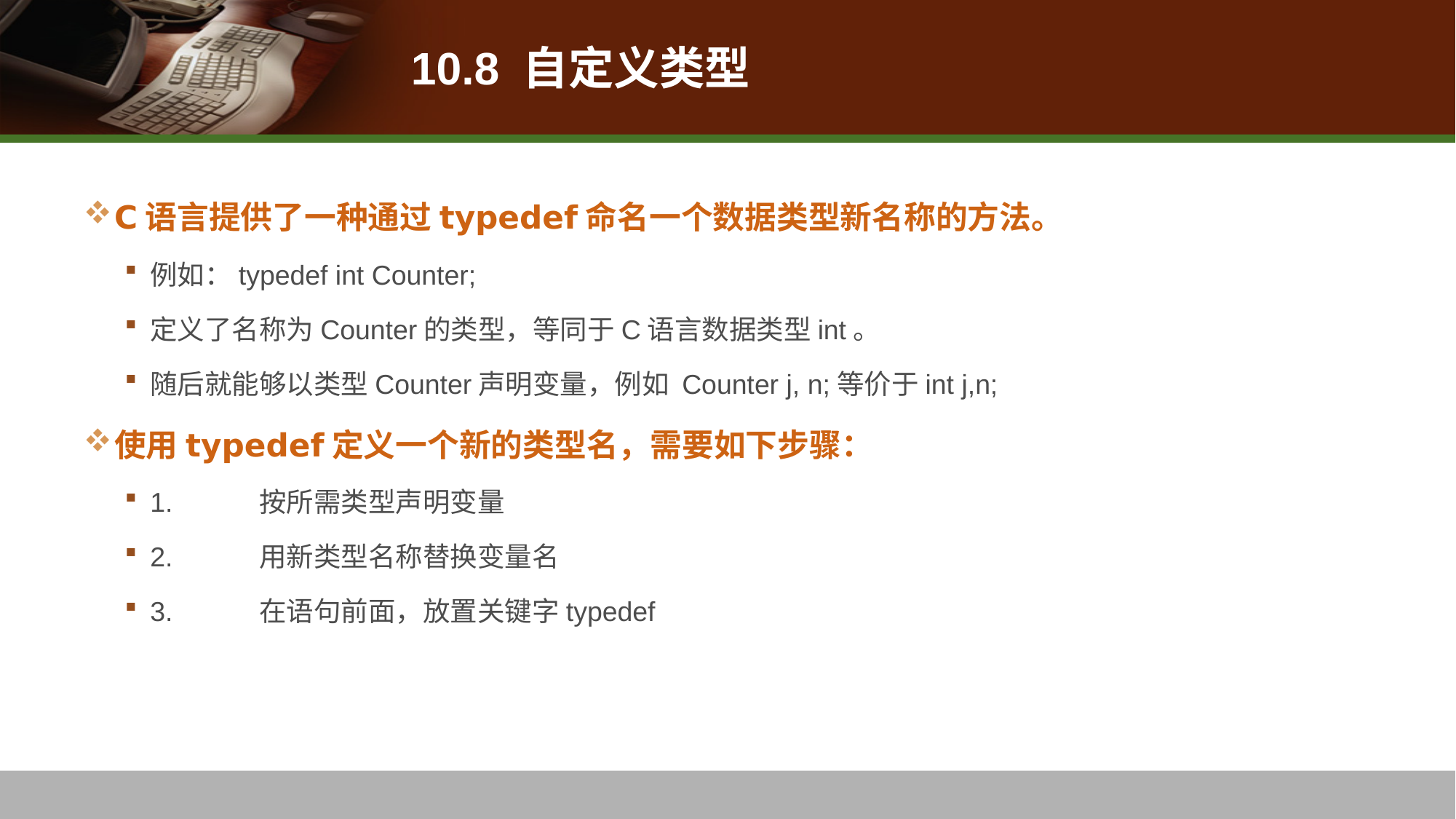

# 10.8 自定义类型
C语言提供了一种通过typedef命名一个数据类型新名称的方法。
例如：typedef int Counter;
定义了名称为Counter的类型，等同于C语言数据类型int。
随后就能够以类型Counter声明变量，例如 Counter j, n;等价于int j,n;
使用typedef定义一个新的类型名，需要如下步骤：
1.	按所需类型声明变量
2.	用新类型名称替换变量名
3.	在语句前面，放置关键字typedef